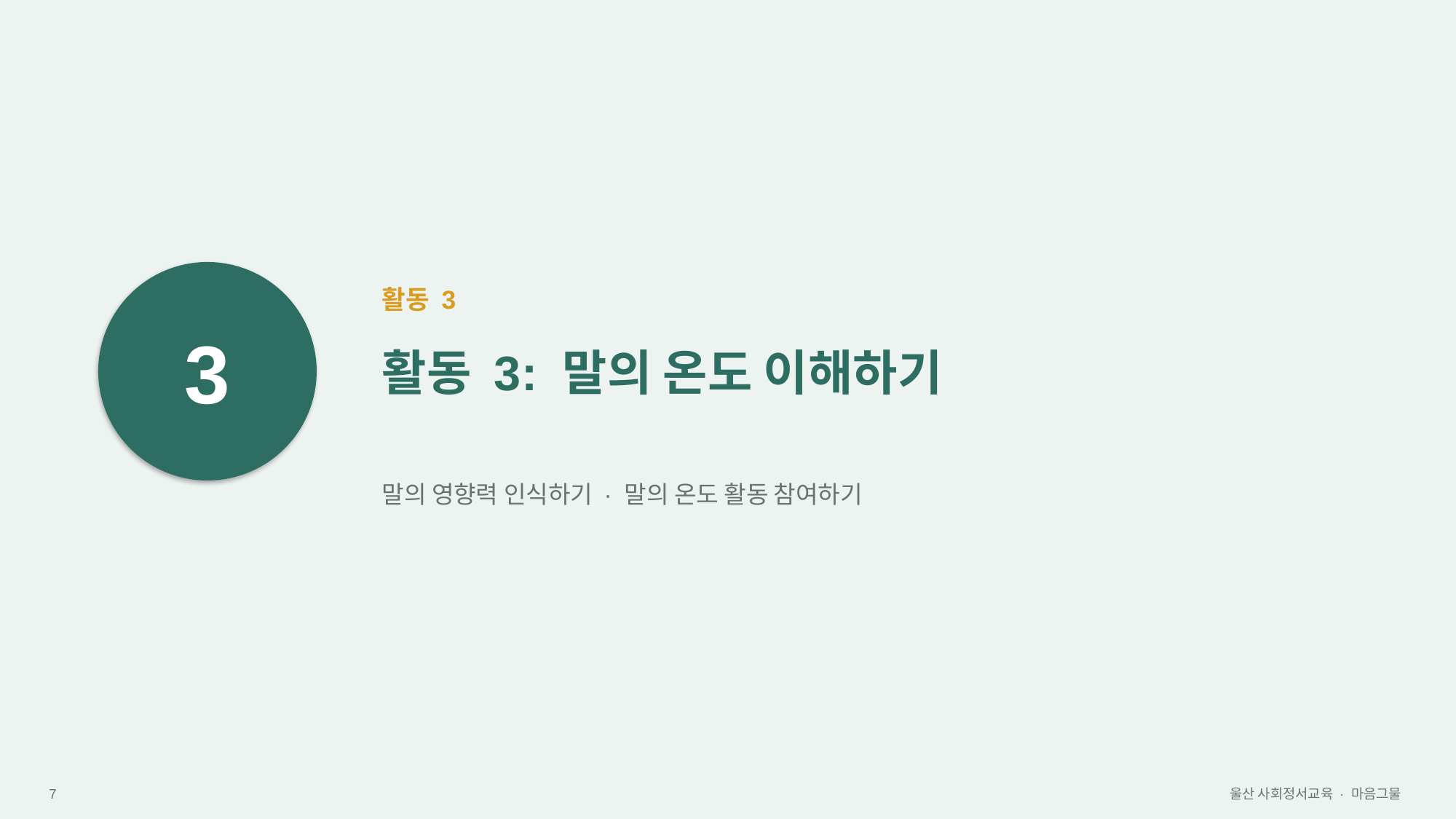

3
활동 3
활동 3: 말의 온도 이해하기
말의 영향력 인식하기 · 말의 온도 활동 참여하기
7
울산 사회정서교육 · 마음그물